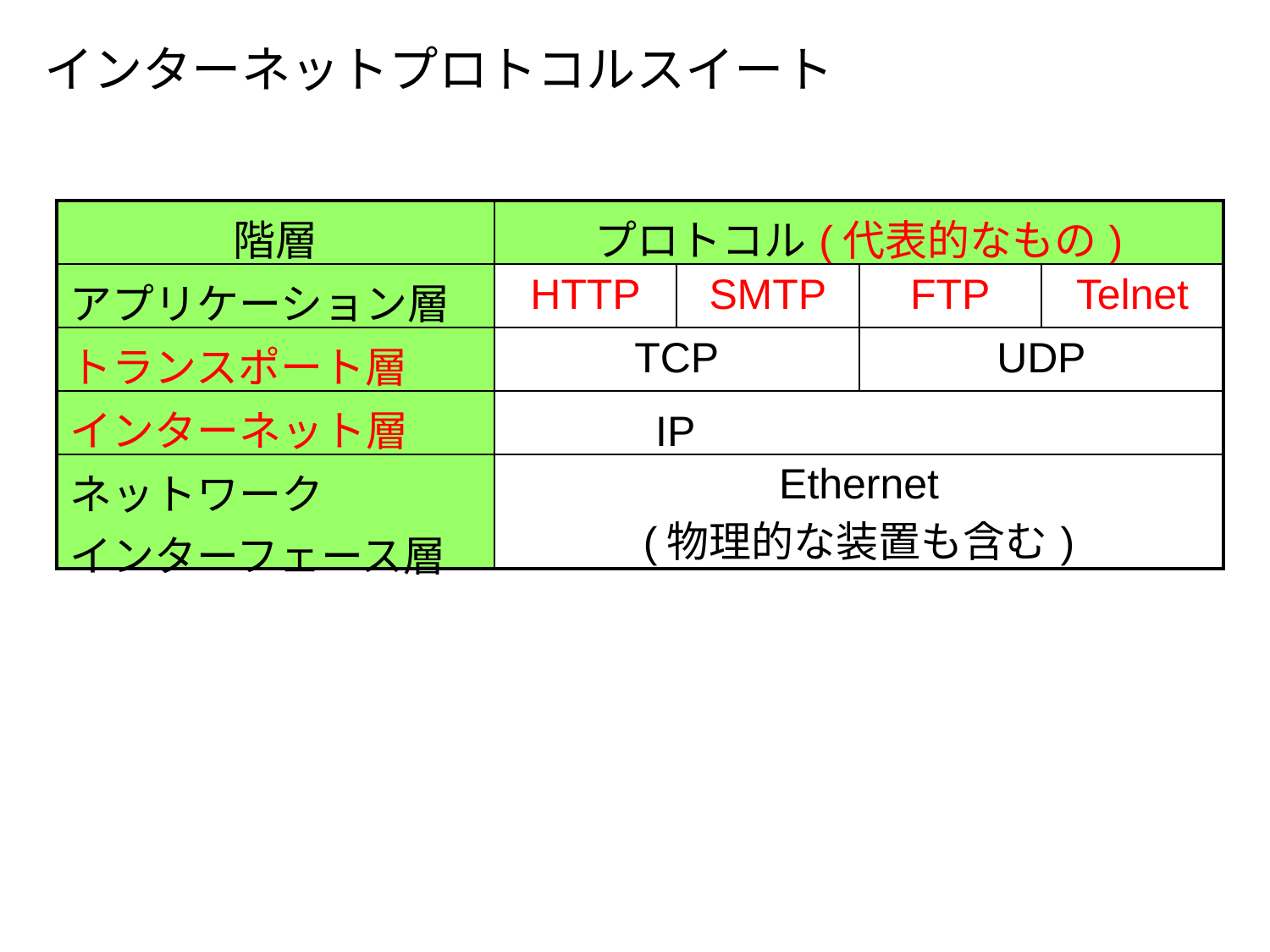

インターネットプロトコルスイート
| 階層 | プロトコル(代表的なもの) |  |  |  |
| --- | --- | --- | --- | --- |
| アプリケーション層 | HTTP | SMTP | FTP | Telnet |
| トランスポート層 | TCP |  | UDP |  |
| インターネット層 | IP |  |  |  |
| ネットワーク インターフェース層 | Ethernet (物理的な装置も含む) |  |  |  |